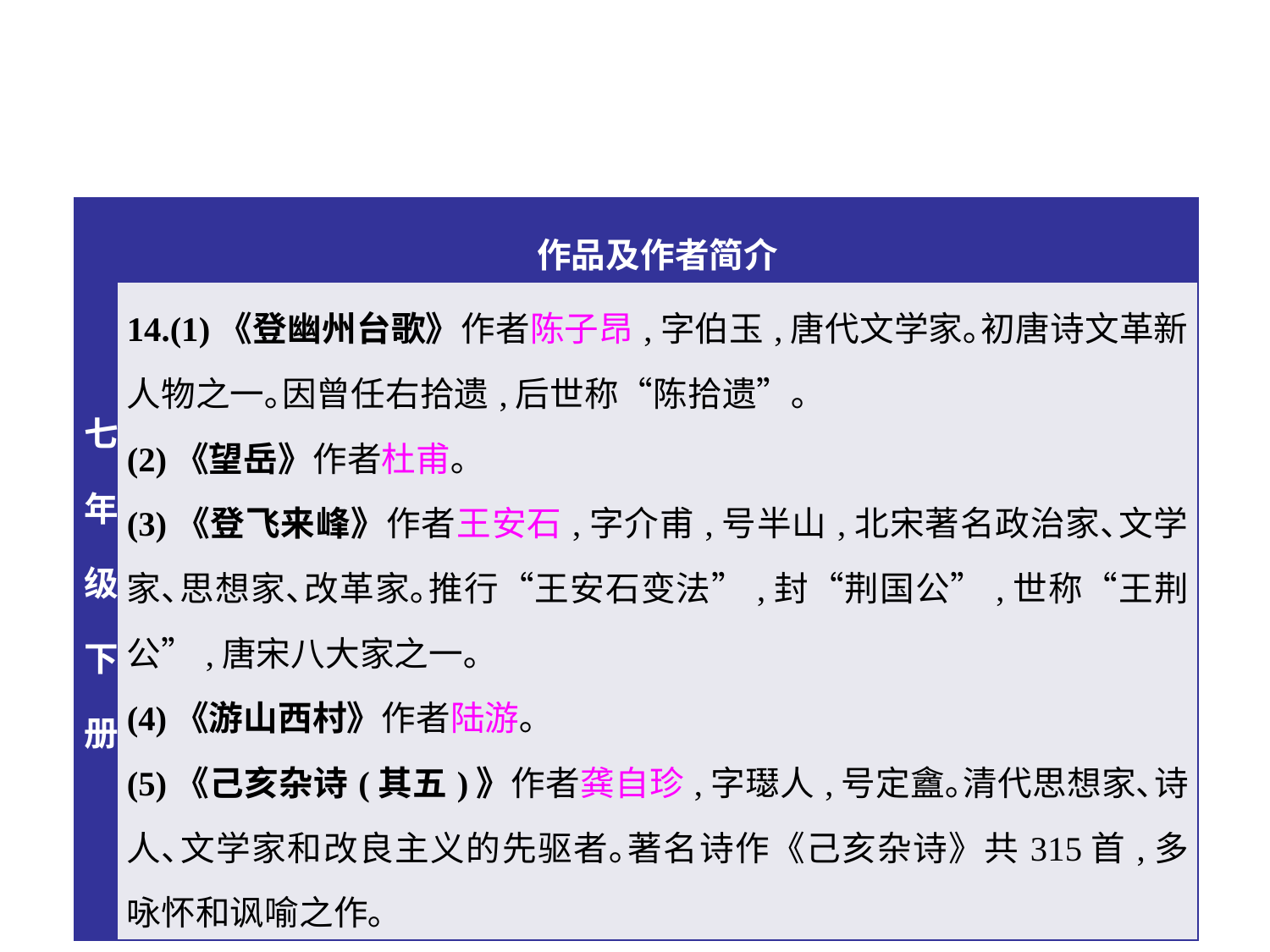

| 七年级下册 | 作品及作者简介 |
| --- | --- |
|  | 14.(1)《登幽州台歌》作者陈子昂,字伯玉,唐代文学家｡初唐诗文革新人物之一｡因曾任右拾遗,后世称“陈拾遗”｡ (2)《望岳》作者杜甫｡ (3)《登飞来峰》作者王安石,字介甫,号半山,北宋著名政治家､文学家､思想家､改革家｡推行“王安石变法”,封“荆国公”,世称“王荆公”,唐宋八大家之一｡ (4)《游山西村》作者陆游｡ (5)《己亥杂诗(其五)》作者龚自珍,字璱人,号定盦｡清代思想家､诗人､文学家和改良主义的先驱者｡著名诗作《己亥杂诗》共315首,多咏怀和讽喻之作｡ |